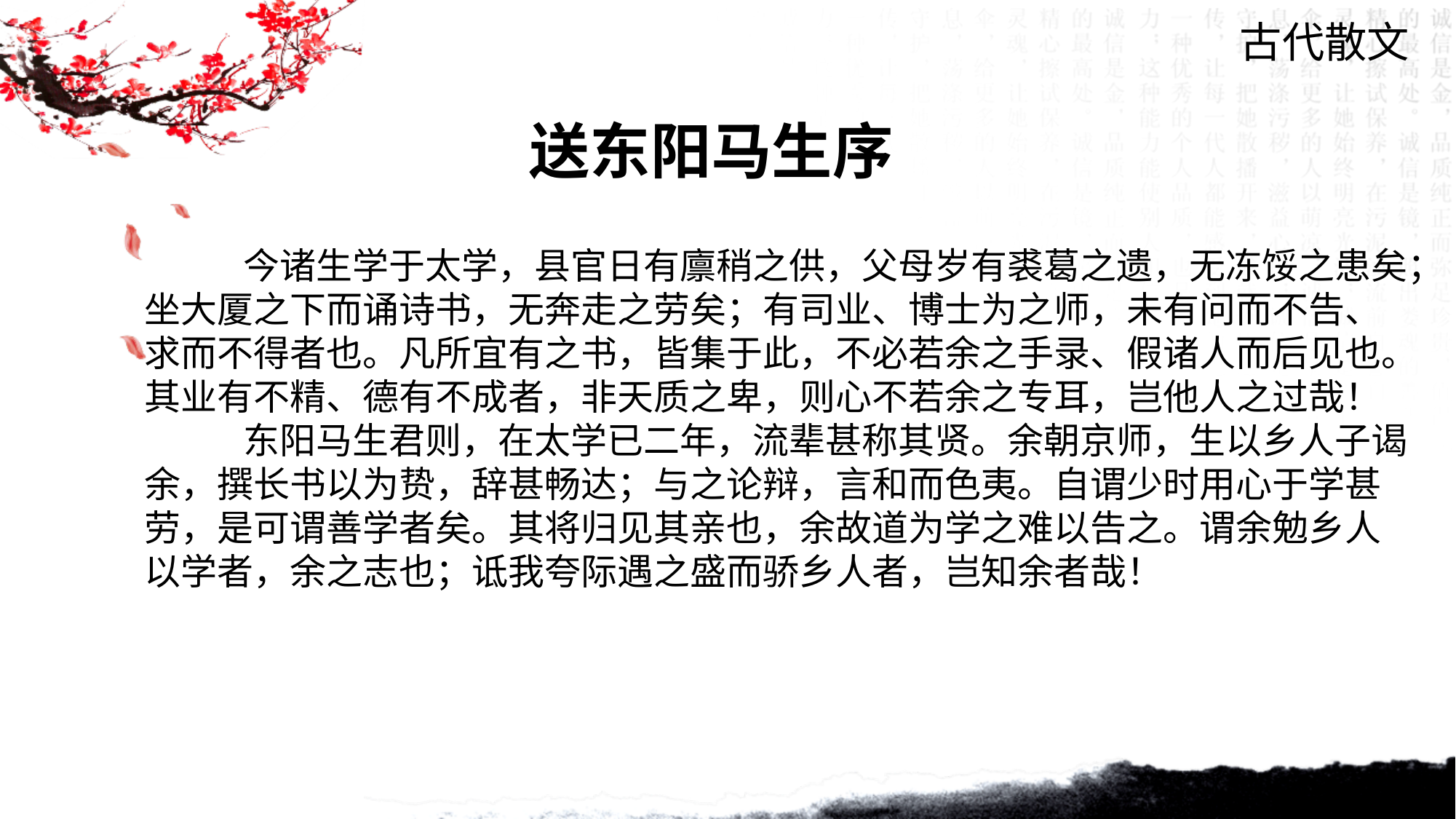

古代散文
送东阳马生序
           今诸生学于太学，县官日有廪稍之供，父母岁有裘葛之遗，无冻馁之患矣；坐大厦之下而诵诗书，无奔走之劳矣；有司业、博士为之师，未有问而不告、求而不得者也。凡所宜有之书，皆集于此，不必若余之手录、假诸人而后见也。其业有不精、德有不成者，非天质之卑，则心不若余之专耳，岂他人之过哉！
           东阳马生君则，在太学已二年，流辈甚称其贤。余朝京师，生以乡人子谒余，撰长书以为贽，辞甚畅达；与之论辩，言和而色夷。自谓少时用心于学甚劳，是可谓善学者矣。其将归见其亲也，余故道为学之难以告之。谓余勉乡人以学者，余之志也；诋我夸际遇之盛而骄乡人者，岂知余者哉！